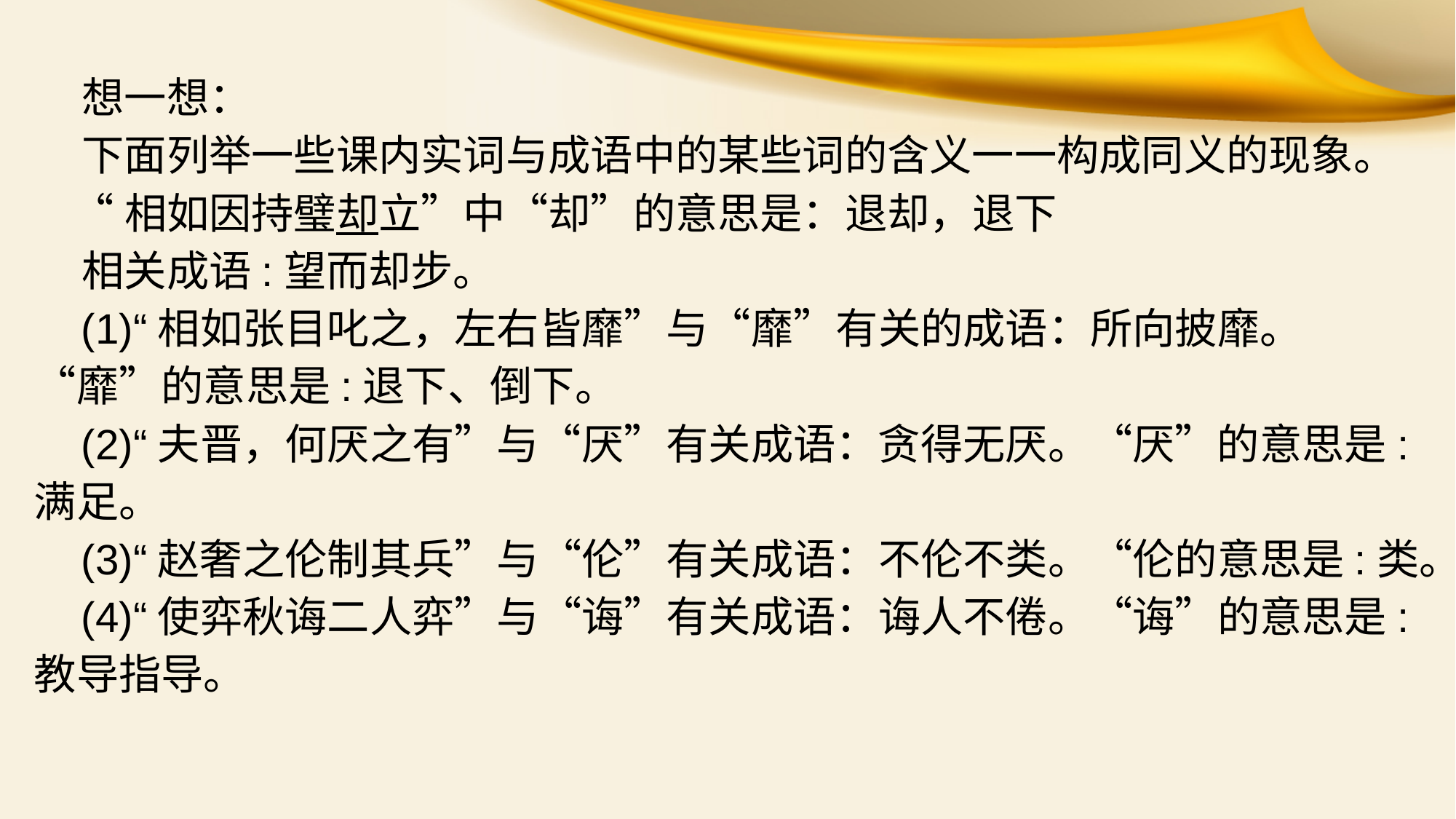

想一想：
    下面列举一些课内实词与成语中的某些词的含义一一构成同义的现象。
    “相如因持璧却立”中“却”的意思是：退却，退下
    相关成语:望而却步。
    (1)“相如张目叱之，左右皆靡”与“靡”有关的成语：所向披靡。“靡”的意思是:退下、倒下。
    (2)“夫晋，何厌之有”与“厌”有关成语：贪得无厌。“厌”的意思是:满足。
    (3)“赵奢之伦制其兵”与“伦”有关成语：不伦不类。“伦的意思是:类。
    (4)“使弈秋诲二人弈”与“诲”有关成语：诲人不倦。“诲”的意思是:教导指导。